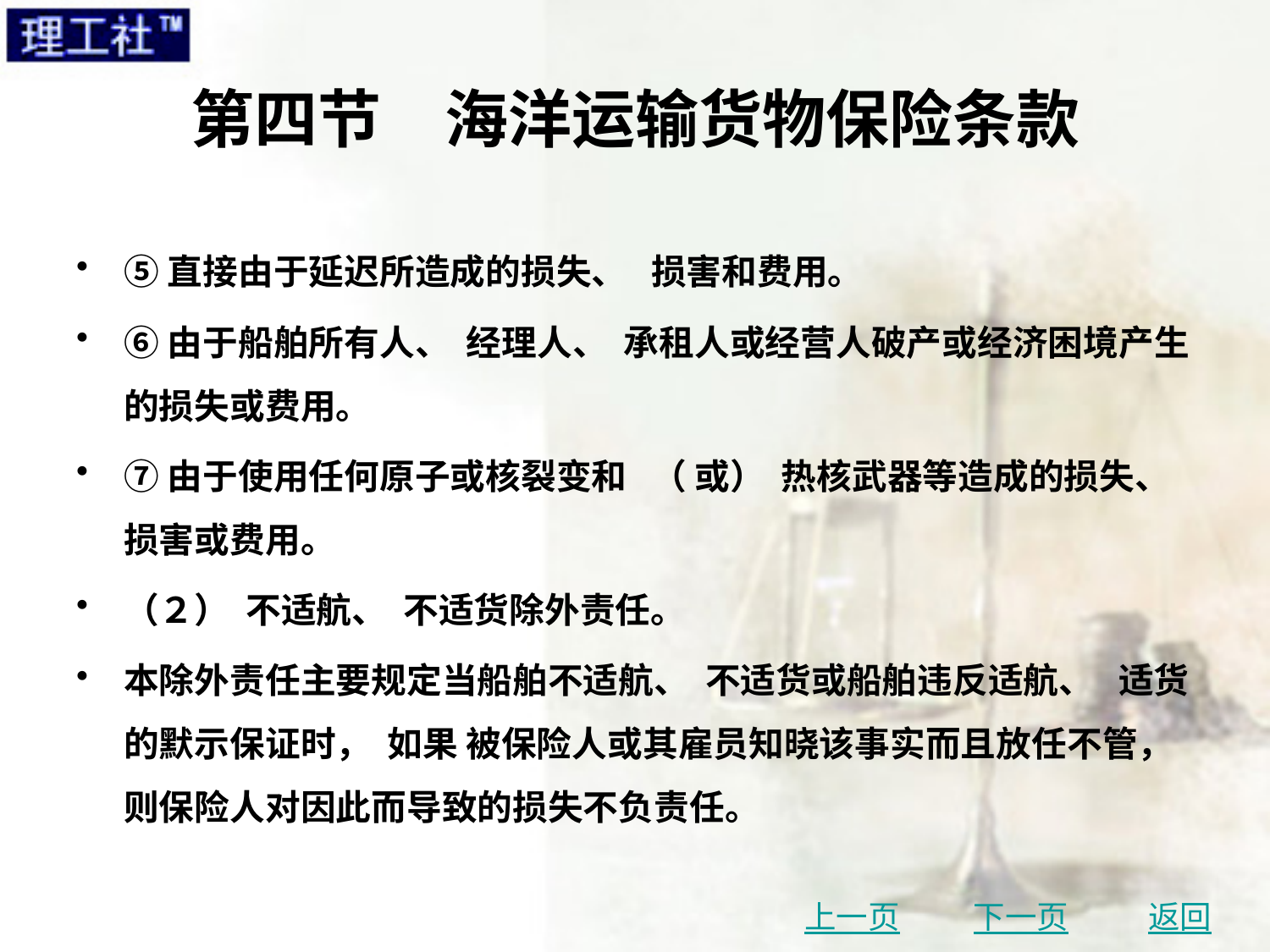

# 第四节　海洋运输货物保险条款
⑤直接由于延迟所造成的损失、   损害和费用。
⑥由于船舶所有人、  经理人、  承租人或经营人破产或经济困境产生的损失或费用。
⑦由于使用任何原子或核裂变和   （ 或）  热核武器等造成的损失、   损害或费用。
（２）  不适航、  不适货除外责任。
本除外责任主要规定当船舶不适航、  不适货或船舶违反适航、   适货的默示保证时，  如果 被保险人或其雇员知晓该事实而且放任不管，  则保险人对因此而导致的损失不负责任。

上一页
下一页
返回